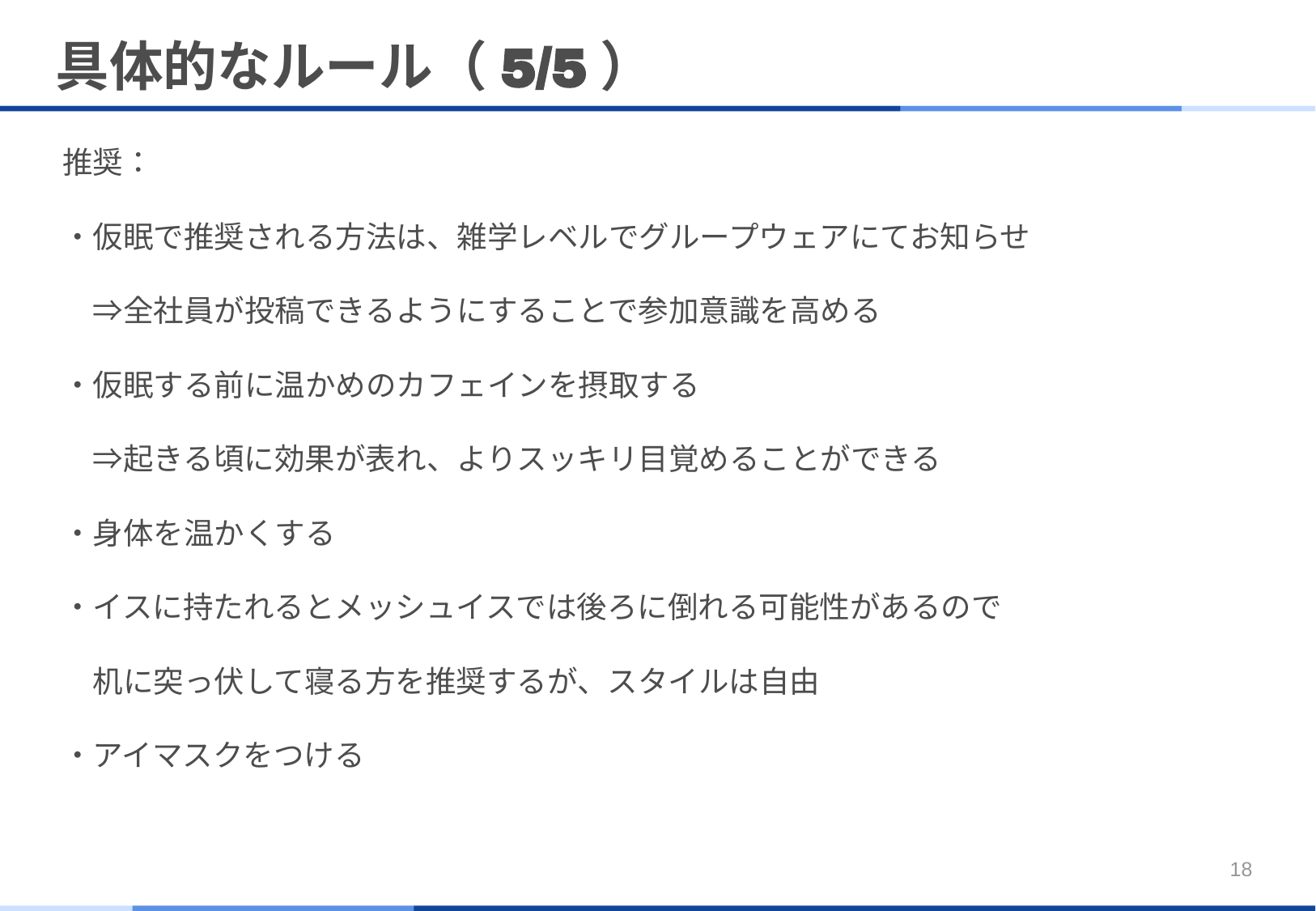

# 具体的なルール（5/5）
推奨：
・仮眠で推奨される方法は、雑学レベルでグループウェアにてお知らせ
　⇒全社員が投稿できるようにすることで参加意識を高める
・仮眠する前に温かめのカフェインを摂取する
　⇒起きる頃に効果が表れ、よりスッキリ目覚めることができる
・身体を温かくする
・イスに持たれるとメッシュイスでは後ろに倒れる可能性があるので
　机に突っ伏して寝る方を推奨するが、スタイルは自由
・アイマスクをつける
18